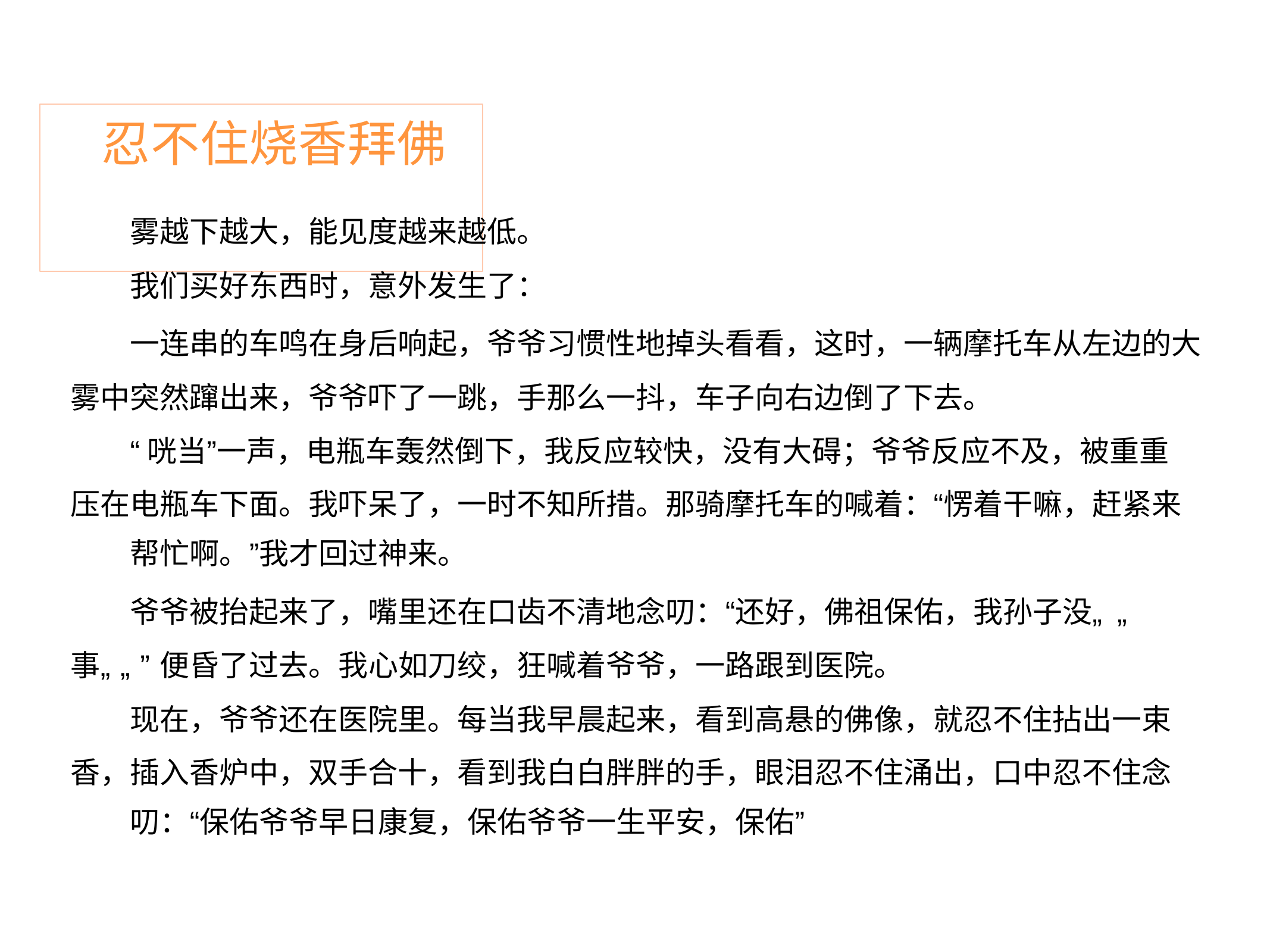

# 忍不住烧香拜佛
雾越下越大，能见度越来越低。 我们买好东西时，意外发生了：
一连串的车鸣在身后响起，爷爷习惯性地掉头看看，这时，一辆摩托车从左边的大 雾中突然蹿出来，爷爷吓了一跳，手那么一抖，车子向右边倒了下去。
“咣当”一声，电瓶车轰然倒下，我反应较快，没有大碍；爷爷反应不及，被重重 压在电瓶车下面。我吓呆了，一时不知所措。那骑摩托车的喊着：“愣着干嘛，赶紧来
帮忙啊。”我才回过神来。
爷爷被抬起来了，嘴里还在口齿不清地念叨：“还好，佛祖保佑，我孙子没„„ 事„„”便昏了过去。我心如刀绞，狂喊着爷爷，一路跟到医院。
现在，爷爷还在医院里。每当我早晨起来，看到高悬的佛像，就忍不住拈出一束 香，插入香炉中，双手合十，看到我白白胖胖的手，眼泪忍不住涌出，口中忍不住念
叨：“保佑爷爷早日康复，保佑爷爷一生平安，保佑”